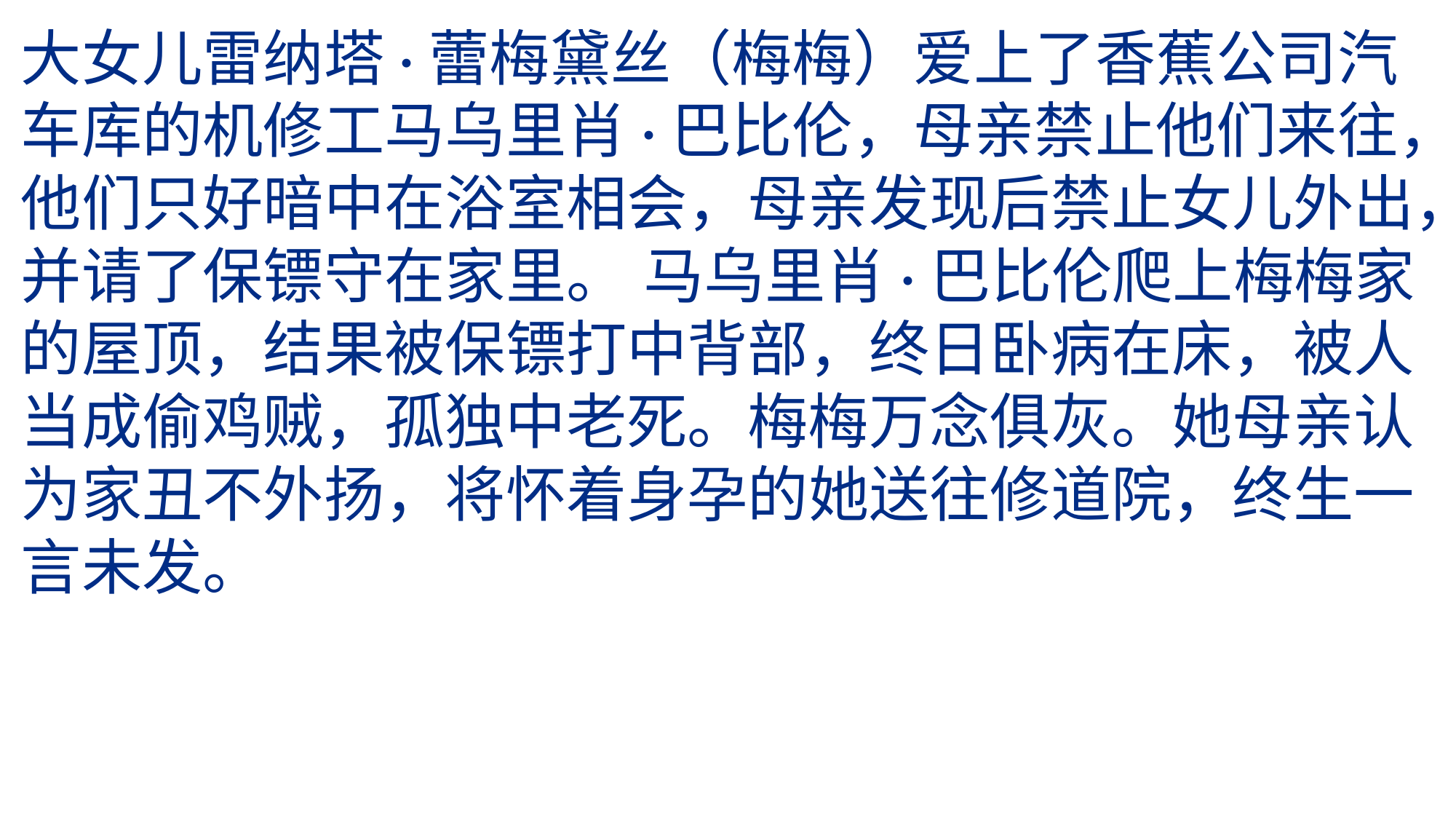

大女儿雷纳塔·蕾梅黛丝（梅梅）爱上了香蕉公司汽车库的机修工马乌里肖·巴比伦，母亲禁止他们来往，他们只好暗中在浴室相会，母亲发现后禁止女儿外出，并请了保镖守在家里。 马乌里肖·巴比伦爬上梅梅家的屋顶，结果被保镖打中背部，终日卧病在床，被人当成偷鸡贼，孤独中老死。梅梅万念俱灰。她母亲认为家丑不外扬，将怀着身孕的她送往修道院，终生一言未发。